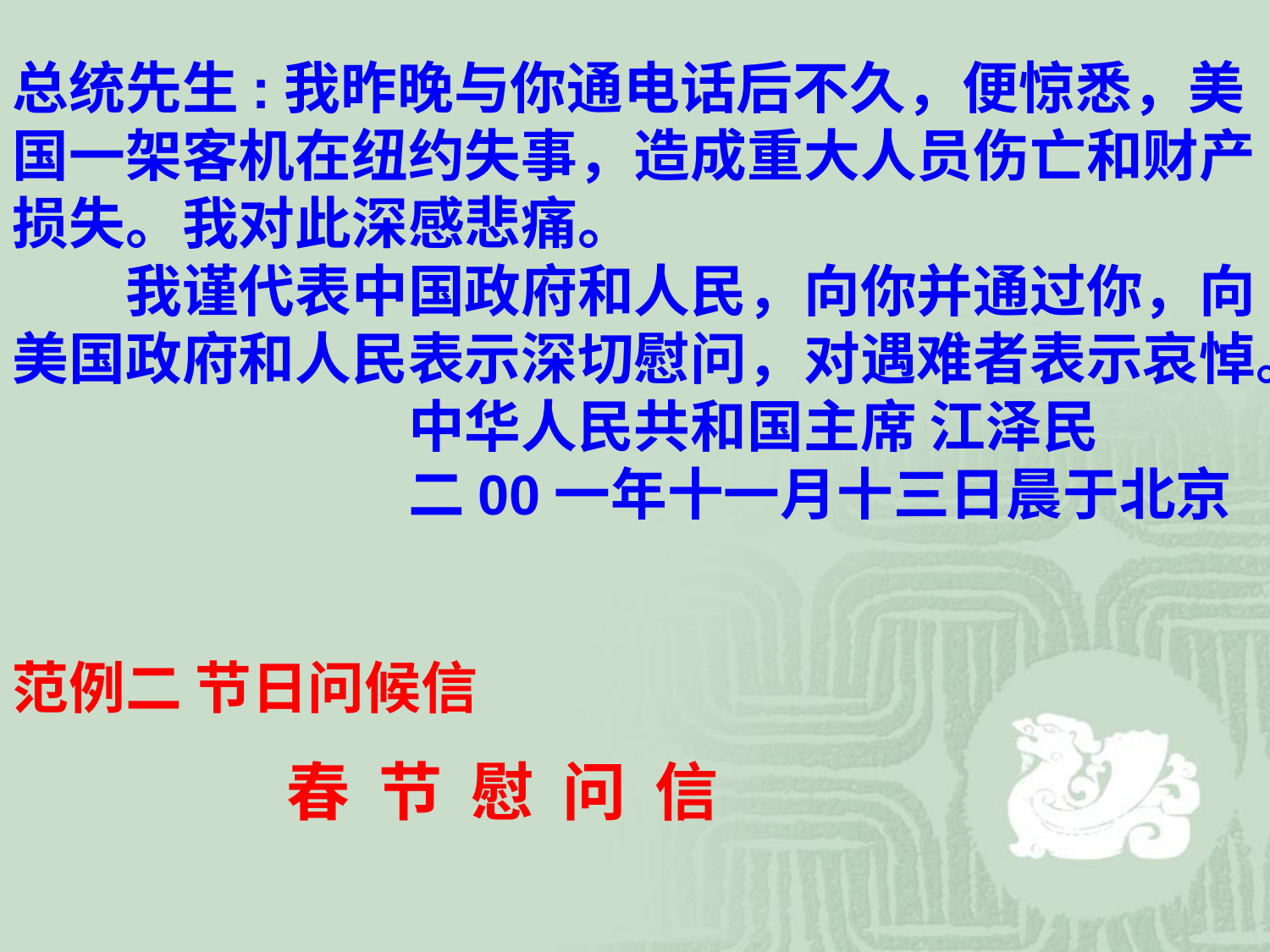

总统先生:我昨晚与你通电话后不久，便惊悉，美国一架客机在纽约失事，造成重大人员伤亡和财产损失。我对此深感悲痛。
　　我谨代表中国政府和人民，向你并通过你，向美国政府和人民表示深切慰问，对遇难者表示哀悼。
　　　　　　　中华人民共和国主席 江泽民
　　　　　　　二00一年十一月十三日晨于北京

范例二 节日问候信
                                     春  节  慰  问  信